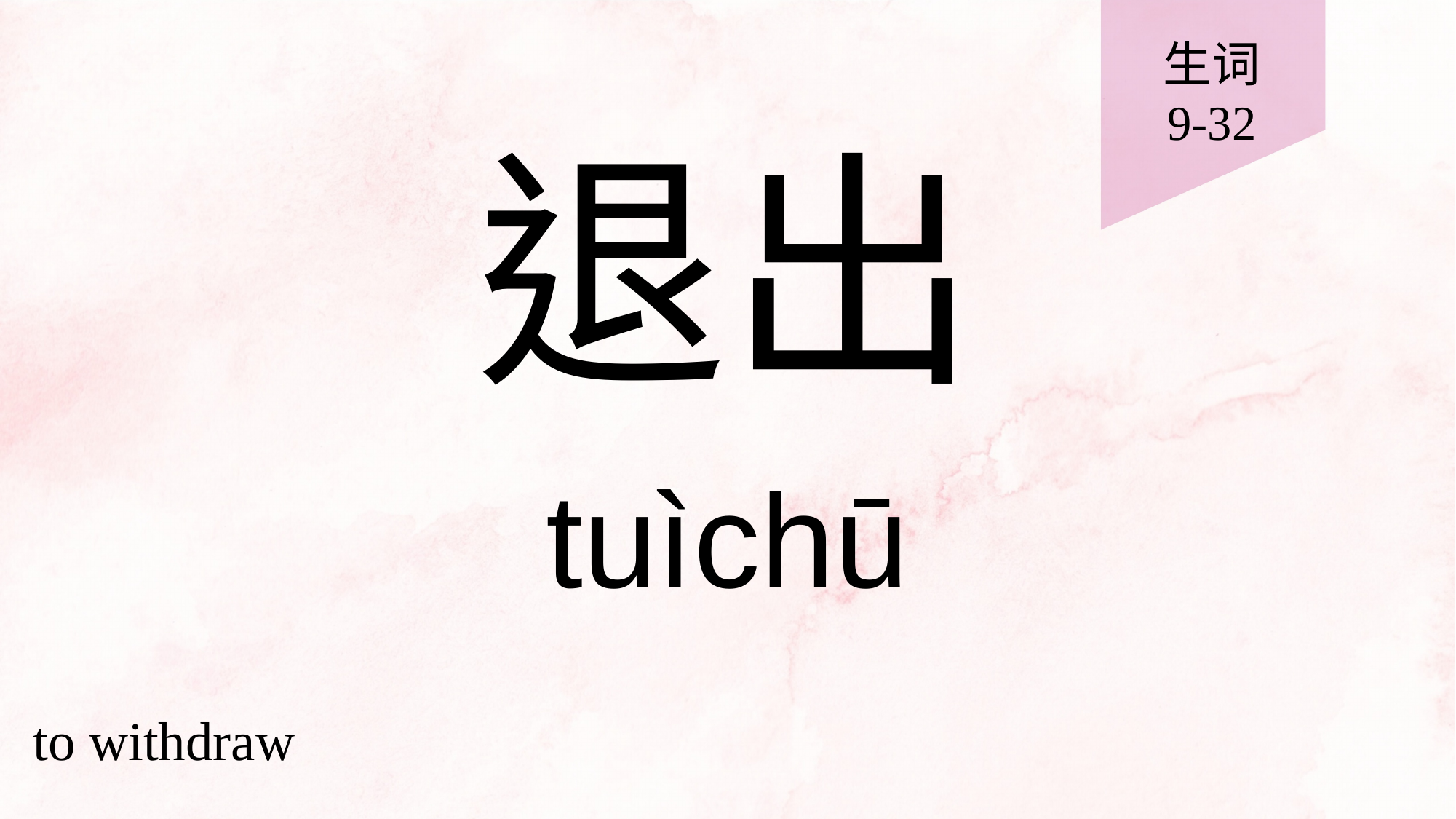

生词
9-32
# 退出
tuìchū
to withdraw